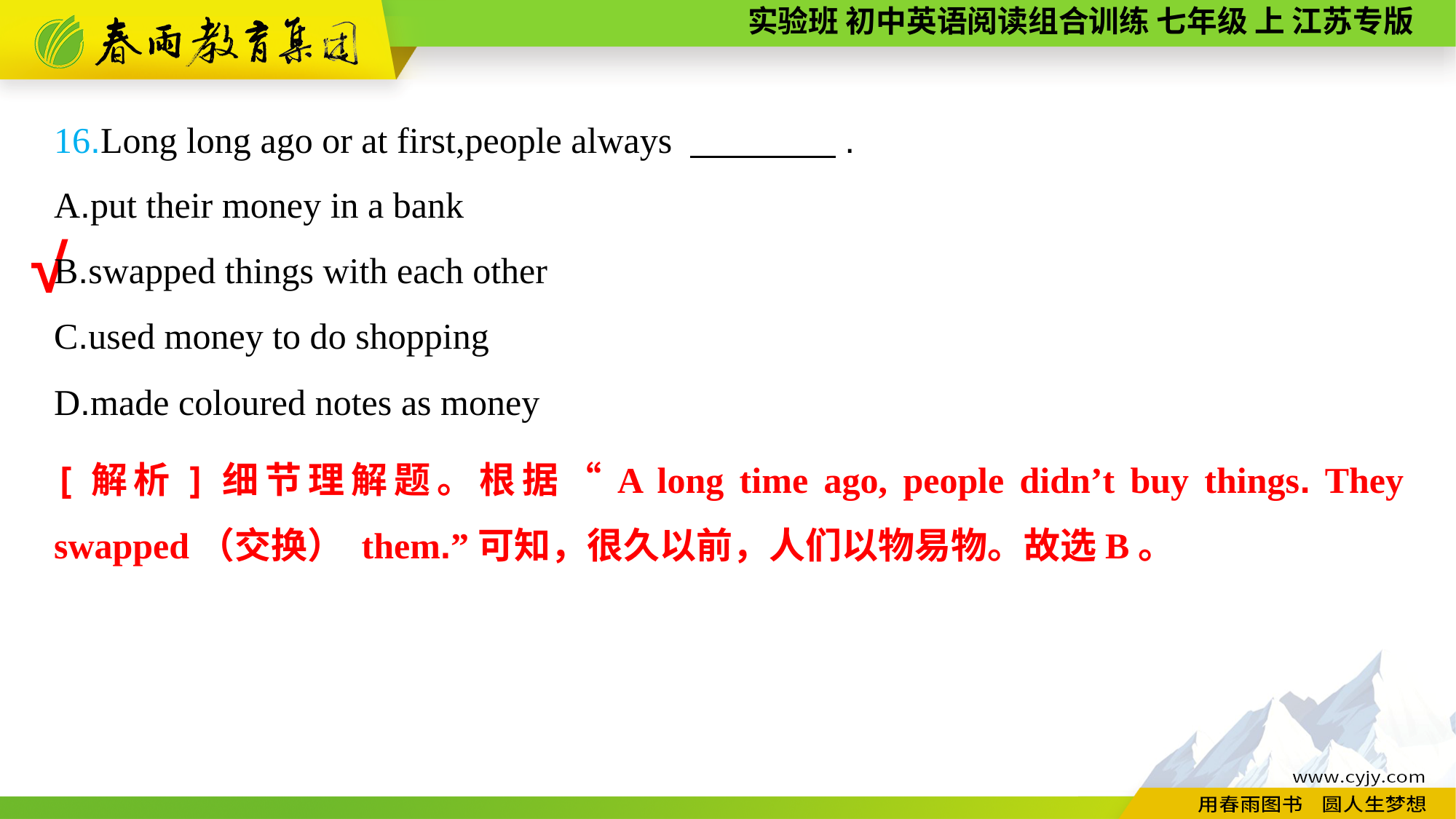

16.Long long ago or at first,people always 　　　　.
A.put their money in a bank
B.swapped things with each other
C.used money to do shopping
D.made coloured notes as money
√
[解析]细节理解题。根据“A long time ago, people didn’t buy things. They swapped（交换） them.”可知，很久以前，人们以物易物。故选B。